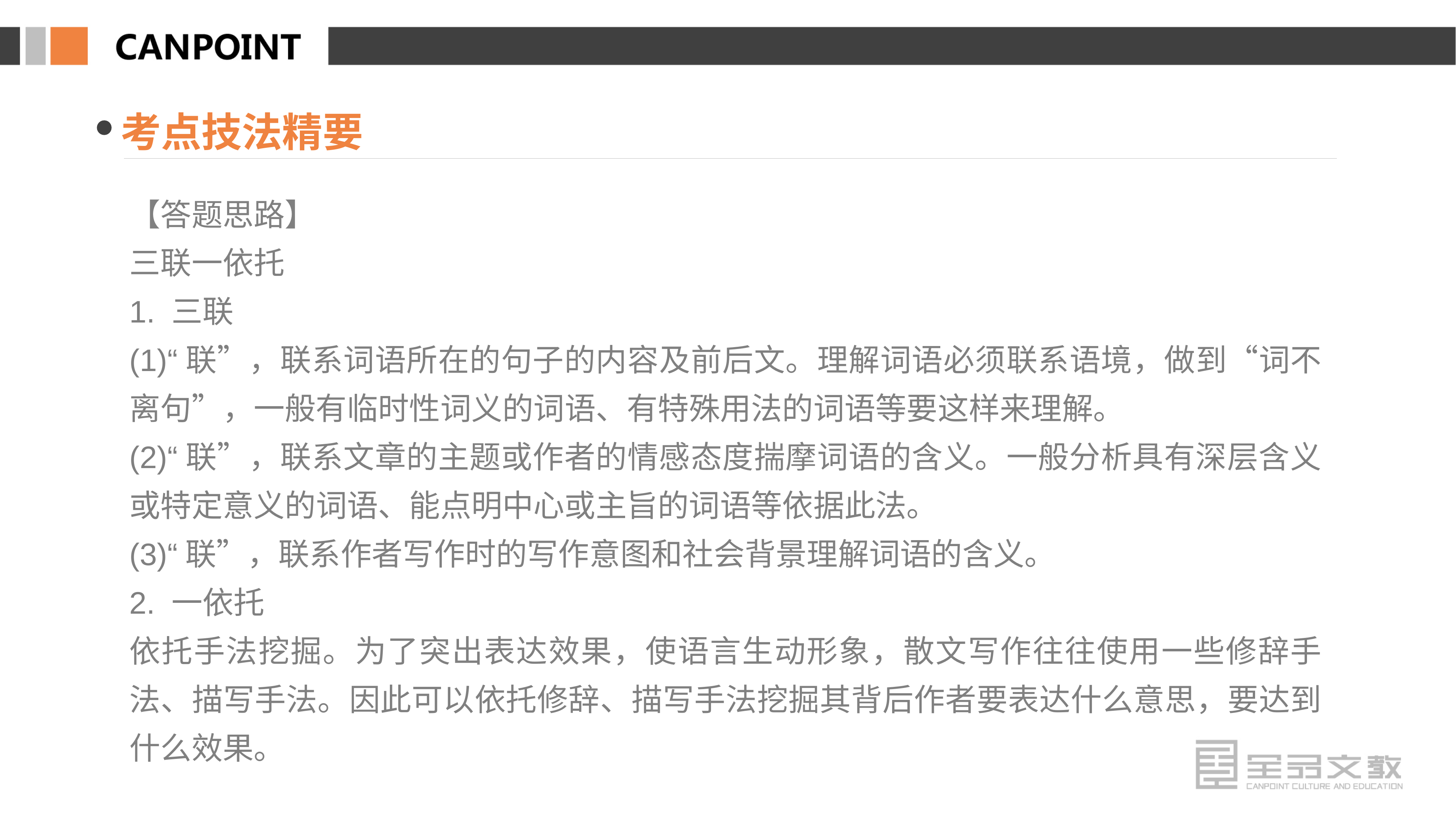

考点技法精要

【答题思路】
三联一依托
1. 三联
(1)“联”，联系词语所在的句子的内容及前后文。理解词语必须联系语境，做到“词不离句”，一般有临时性词义的词语、有特殊用法的词语等要这样来理解。
(2)“联”，联系文章的主题或作者的情感态度揣摩词语的含义。一般分析具有深层含义或特定意义的词语、能点明中心或主旨的词语等依据此法。
(3)“联”，联系作者写作时的写作意图和社会背景理解词语的含义。
2. 一依托
依托手法挖掘。为了突出表达效果，使语言生动形象，散文写作往往使用一些修辞手法、描写手法。因此可以依托修辞、描写手法挖掘其背后作者要表达什么意思，要达到什么效果。